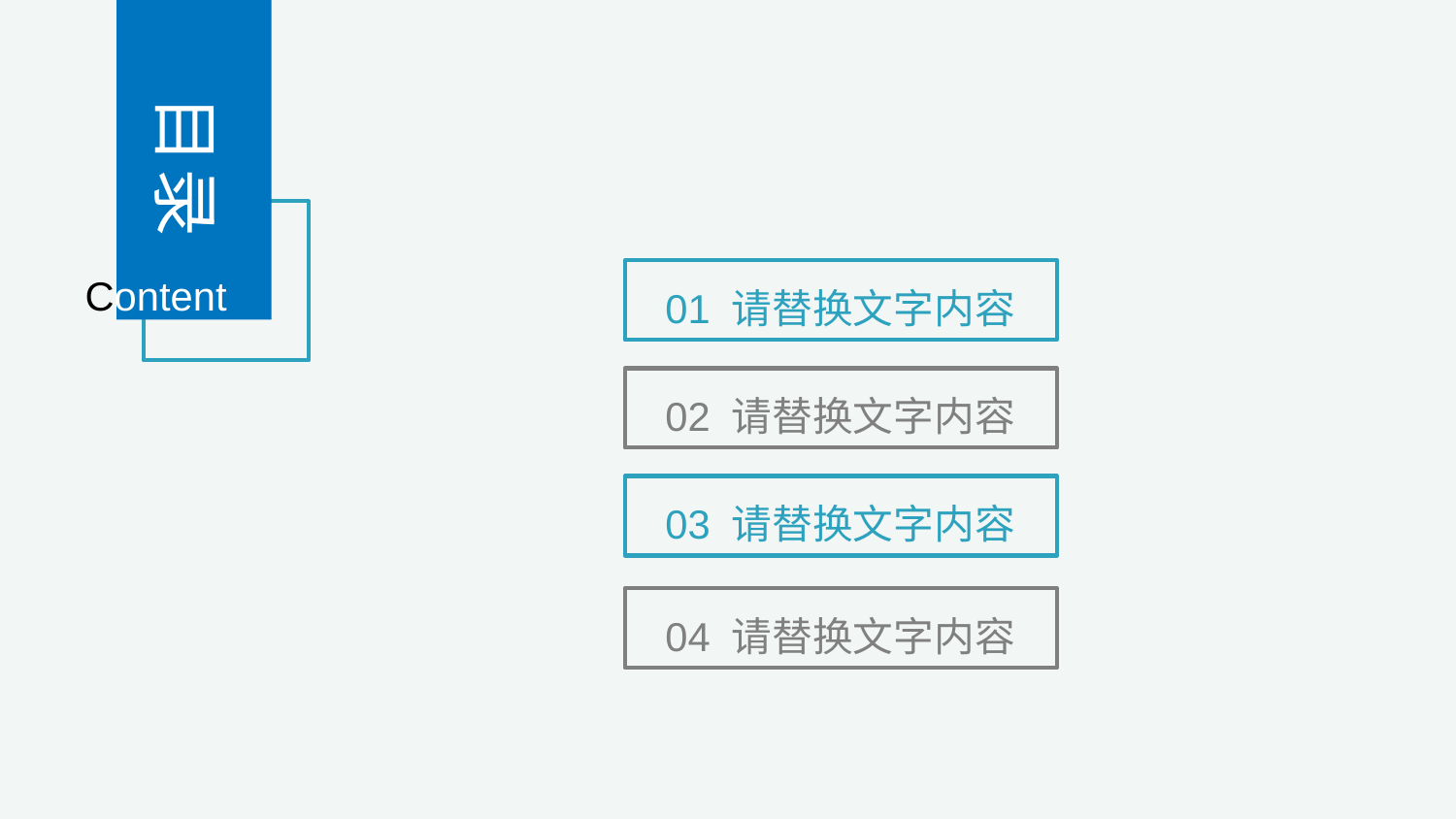

目录

Content

01 请替换文字内容

02 请替换文字内容

03 请替换文字内容

04 请替换文字内容